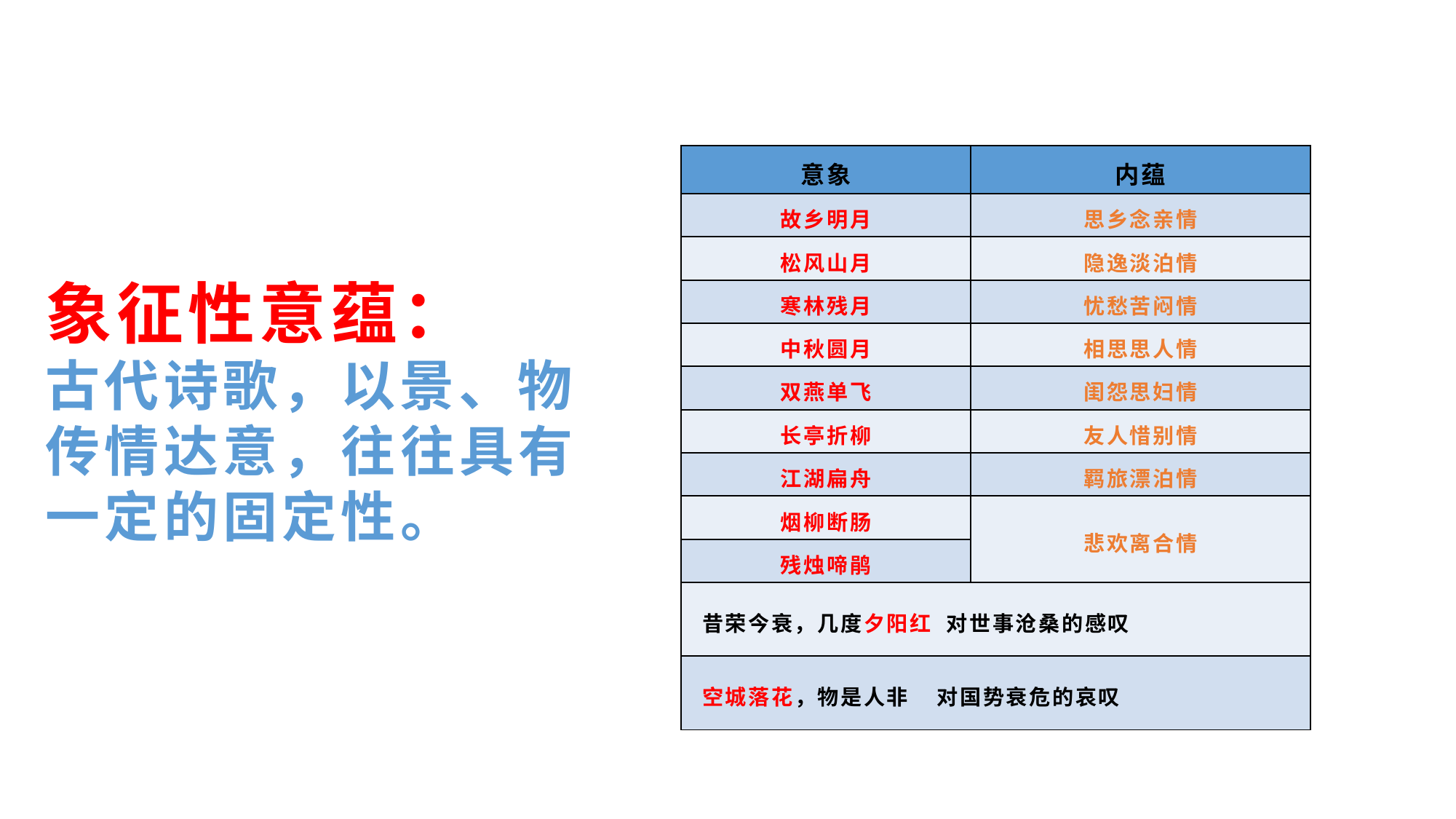

象征性意蕴：
古代诗歌，以景、物传情达意，往往具有一定的固定性。
| 意象 | 内蕴 |
| --- | --- |
| 故乡明月 | 思乡念亲情 |
| 松风山月 | 隐逸淡泊情 |
| 寒林残月 | 忧愁苦闷情 |
| 中秋圆月 | 相思思人情 |
| 双燕单飞 | 闺怨思妇情 |
| 长亭折柳 | 友人惜别情 |
| 江湖扁舟 | 羁旅漂泊情 |
| 烟柳断肠 | 悲欢离合情 |
| 残烛啼鹃 |  |
| 昔荣今衰，几度夕阳红 对世事沧桑的感叹 |  |
| 空城落花，物是人非 对国势衰危的哀叹 |  |